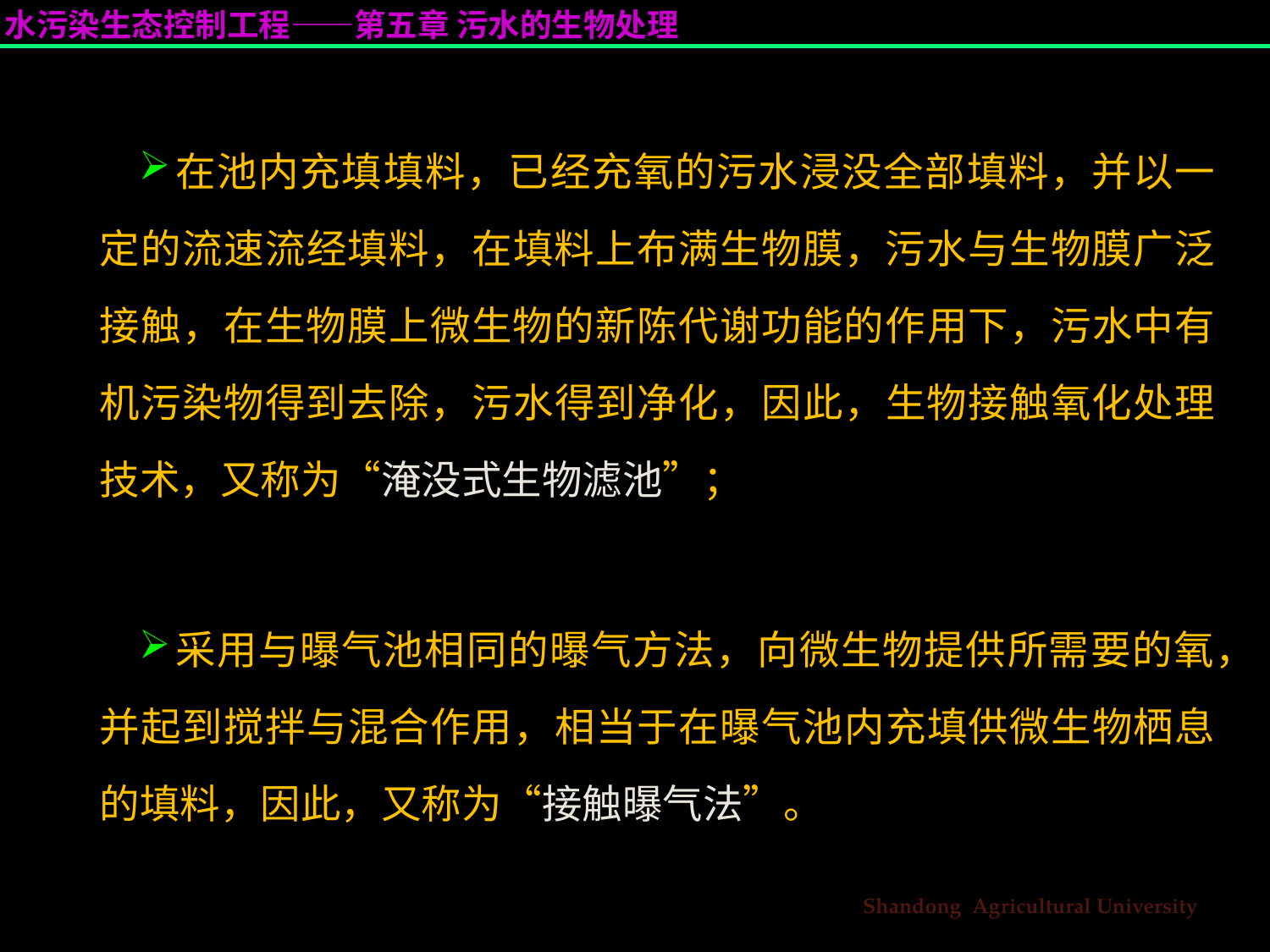

在池内充填填料，已经充氧的污水浸没全部填料，并以一定的流速流经填料，在填料上布满生物膜，污水与生物膜广泛接触，在生物膜上微生物的新陈代谢功能的作用下，污水中有机污染物得到去除，污水得到净化，因此，生物接触氧化处理技术，又称为“淹没式生物滤池”；

采用与曝气池相同的曝气方法，向微生物提供所需要的氧，并起到搅拌与混合作用，相当于在曝气池内充填供微生物栖息的填料，因此，又称为“接触曝气法”。